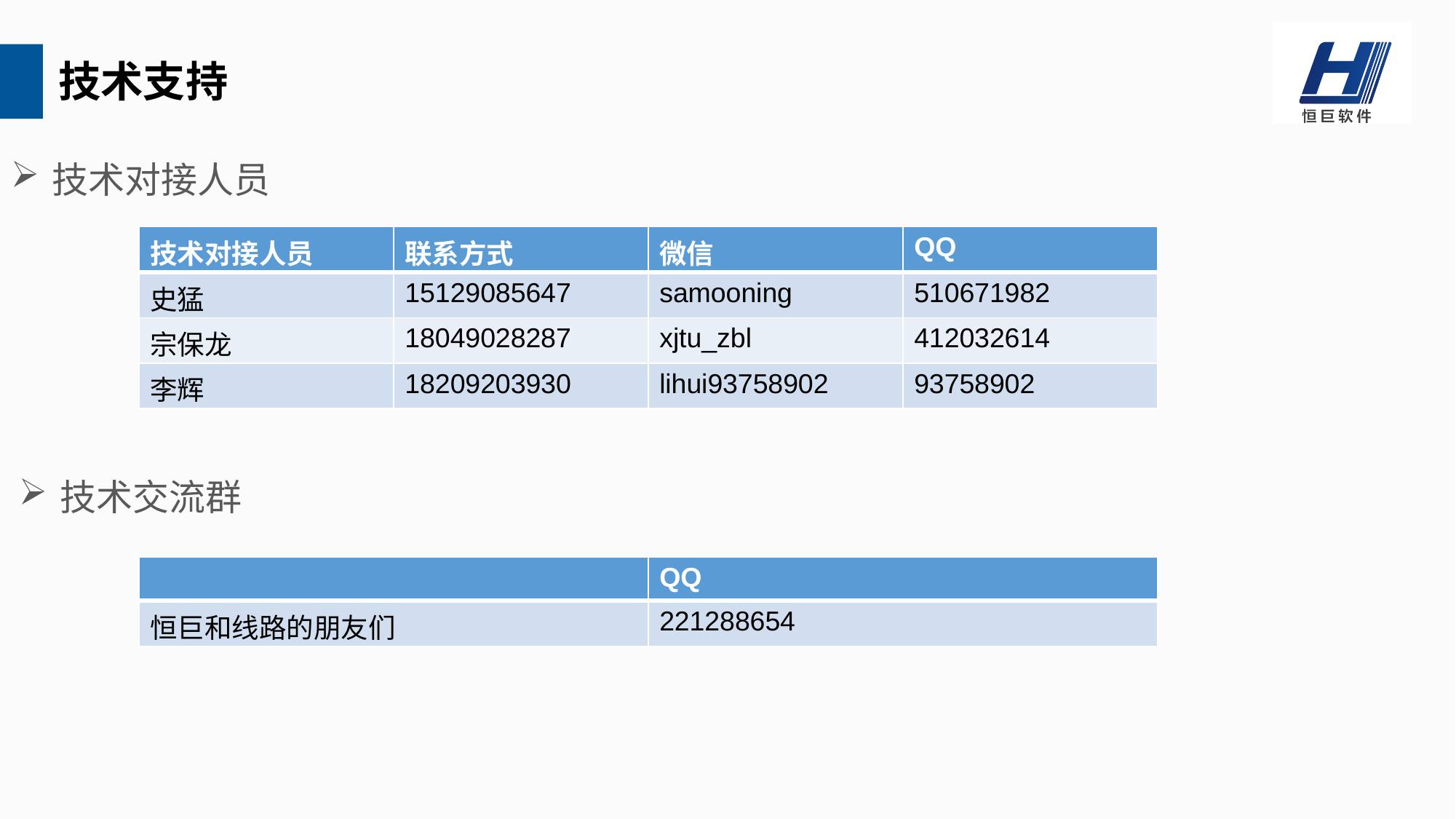

技术支持
技术对接人员
| 技术对接人员 | 联系方式 | 微信 | QQ |
| --- | --- | --- | --- |
| 史猛 | 15129085647 | samooning | 510671982 |
| 宗保龙 | 18049028287 | xjtu\_zbl | 412032614 |
| 李辉 | 18209203930 | lihui93758902 | 93758902 |
技术交流群
|  | QQ |
| --- | --- |
| 恒巨和线路的朋友们 | 221288654 |